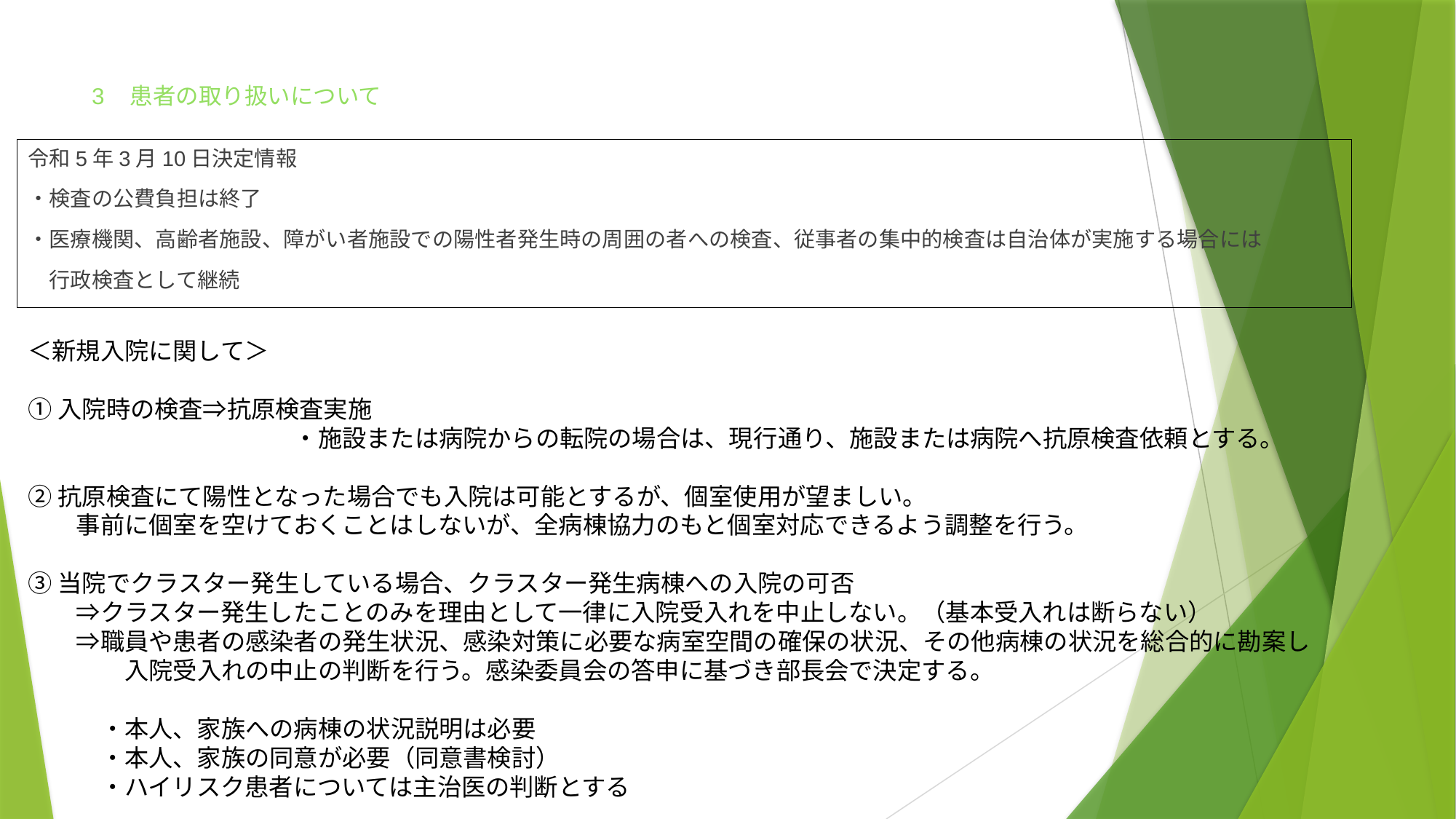

# 3　患者の取り扱いについて
令和5年3月10日決定情報
・検査の公費負担は終了
・医療機関、高齢者施設、障がい者施設での陽性者発生時の周囲の者への検査、従事者の集中的検査は自治体が実施する場合には
　行政検査として継続

＜新規入院に関して＞

①入院時の検査⇒抗原検査実施
　　　　　　　　　　　・施設または病院からの転院の場合は、現行通り、施設または病院へ抗原検査依頼とする。

②抗原検査にて陽性となった場合でも入院は可能とするが、個室使用が望ましい。
　　事前に個室を空けておくことはしないが、全病棟協力のもと個室対応できるよう調整を行う。

③当院でクラスター発生している場合、クラスター発生病棟への入院の可否
　　⇒クラスター発生したことのみを理由として一律に入院受入れを中止しない。（基本受入れは断らない）
　　⇒職員や患者の感染者の発生状況、感染対策に必要な病室空間の確保の状況、その他病棟の状況を総合的に勘案し
　　　　入院受入れの中止の判断を行う。感染委員会の答申に基づき部長会で決定する。

　　　・本人、家族への病棟の状況説明は必要
　　　・本人、家族の同意が必要（同意書検討）
　　　・ハイリスク患者については主治医の判断とする